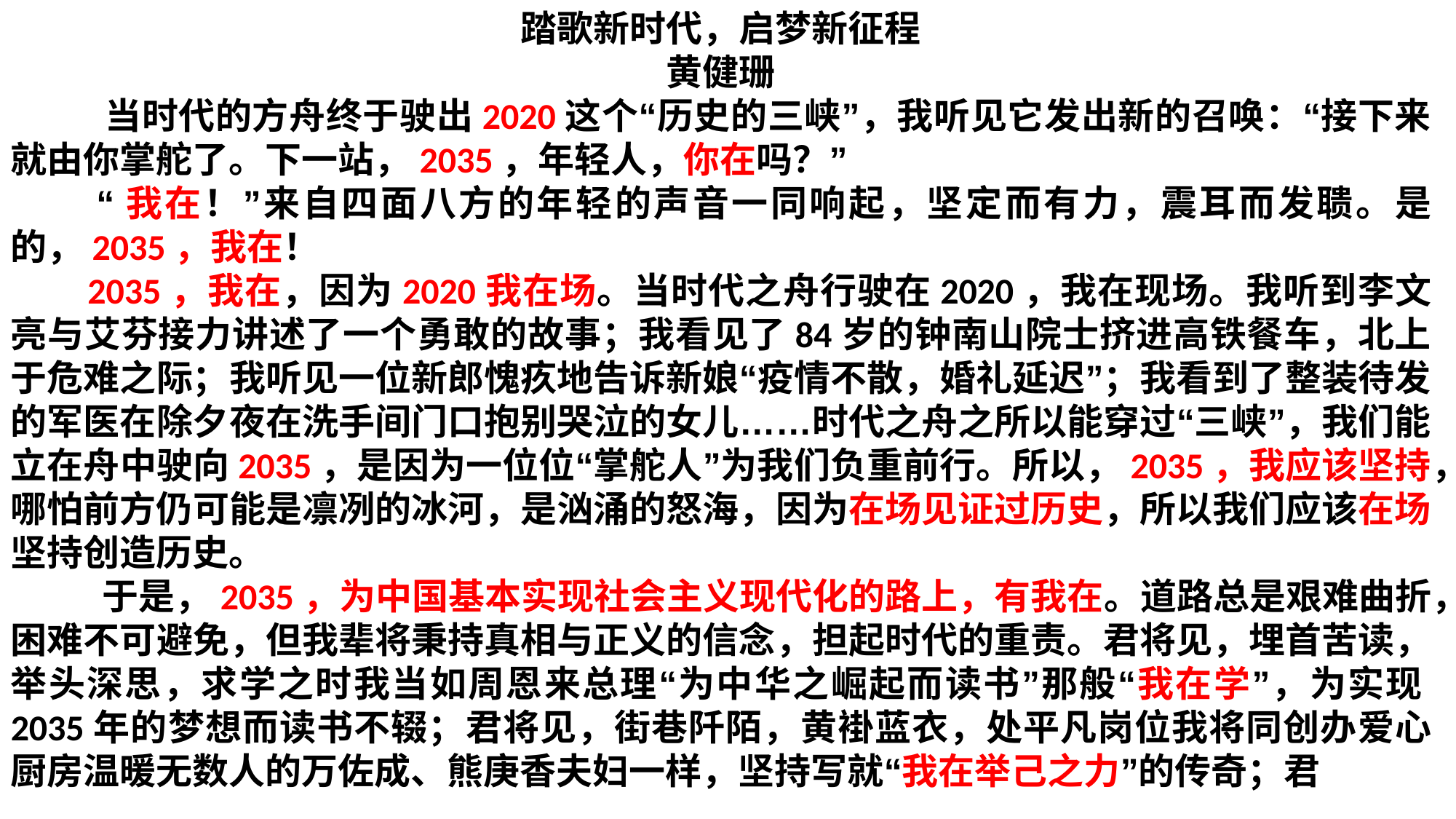

踏歌新时代，启梦新征程
黄健珊
     当时代的方舟终于驶出2020这个“历史的三峡”，我听见它发出新的召唤：“接下来就由你掌舵了。下一站，2035，年轻人，你在吗？”
    “我在！”来自四面八方的年轻的声音一同响起，坚定而有力，震耳而发聩。是的，2035，我在！
     2035，我在，因为2020我在场。当时代之舟行驶在2020，我在现场。我听到李文亮与艾芬接力讲述了一个勇敢的故事；我看见了84岁的钟南山院士挤进高铁餐车，北上于危难之际；我听见一位新郎愧疚地告诉新娘“疫情不散，婚礼延迟”；我看到了整装待发的军医在除夕夜在洗手间门口抱别哭泣的女儿……时代之舟之所以能穿过“三峡”，我们能立在舟中驶向2035，是因为一位位“掌舵人”为我们负重前行。所以，2035，我应该坚持，哪怕前方仍可能是凛冽的冰河，是汹涌的怒海，因为在场见证过历史，所以我们应该在场坚持创造历史。
     于是，2035，为中国基本实现社会主义现代化的路上，有我在。道路总是艰难曲折，困难不可避免，但我辈将秉持真相与正义的信念，担起时代的重责。君将见，埋首苦读，举头深思，求学之时我当如周恩来总理“为中华之崛起而读书”那般“我在学”，为实现2035年的梦想而读书不辍；君将见，街巷阡陌，黄褂蓝衣，处平凡岗位我将同创办爱心厨房温暖无数人的万佐成、熊庚香夫妇一样，坚持写就“我在举己之力”的传奇；君